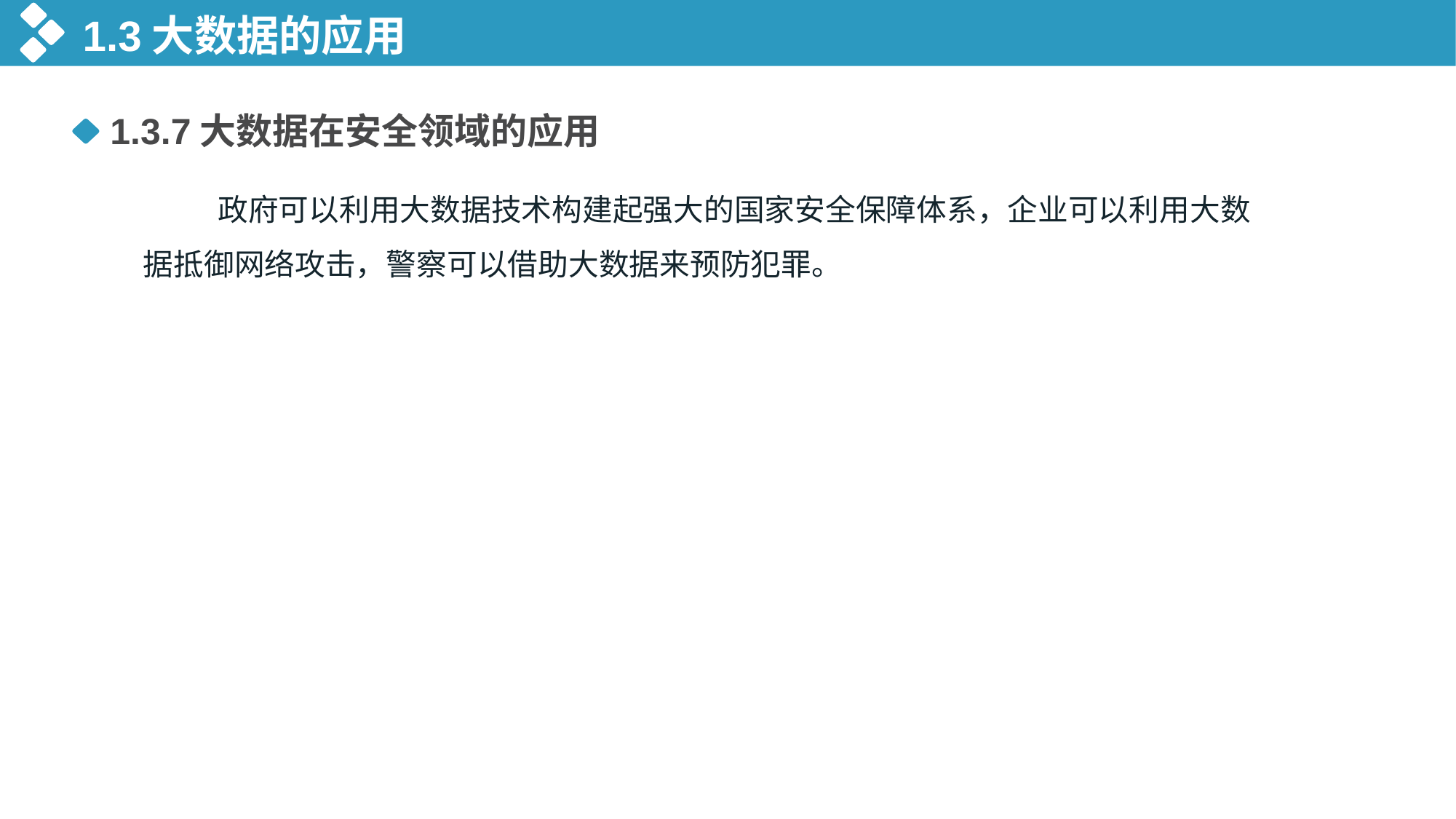

1.3大数据的应用
1.3.7大数据在安全领域的应用

          政府可以利用大数据技术构建起强大的国家安全保障体系，企业可以利用大数据抵御网络攻击，警察可以借助大数据来预防犯罪。